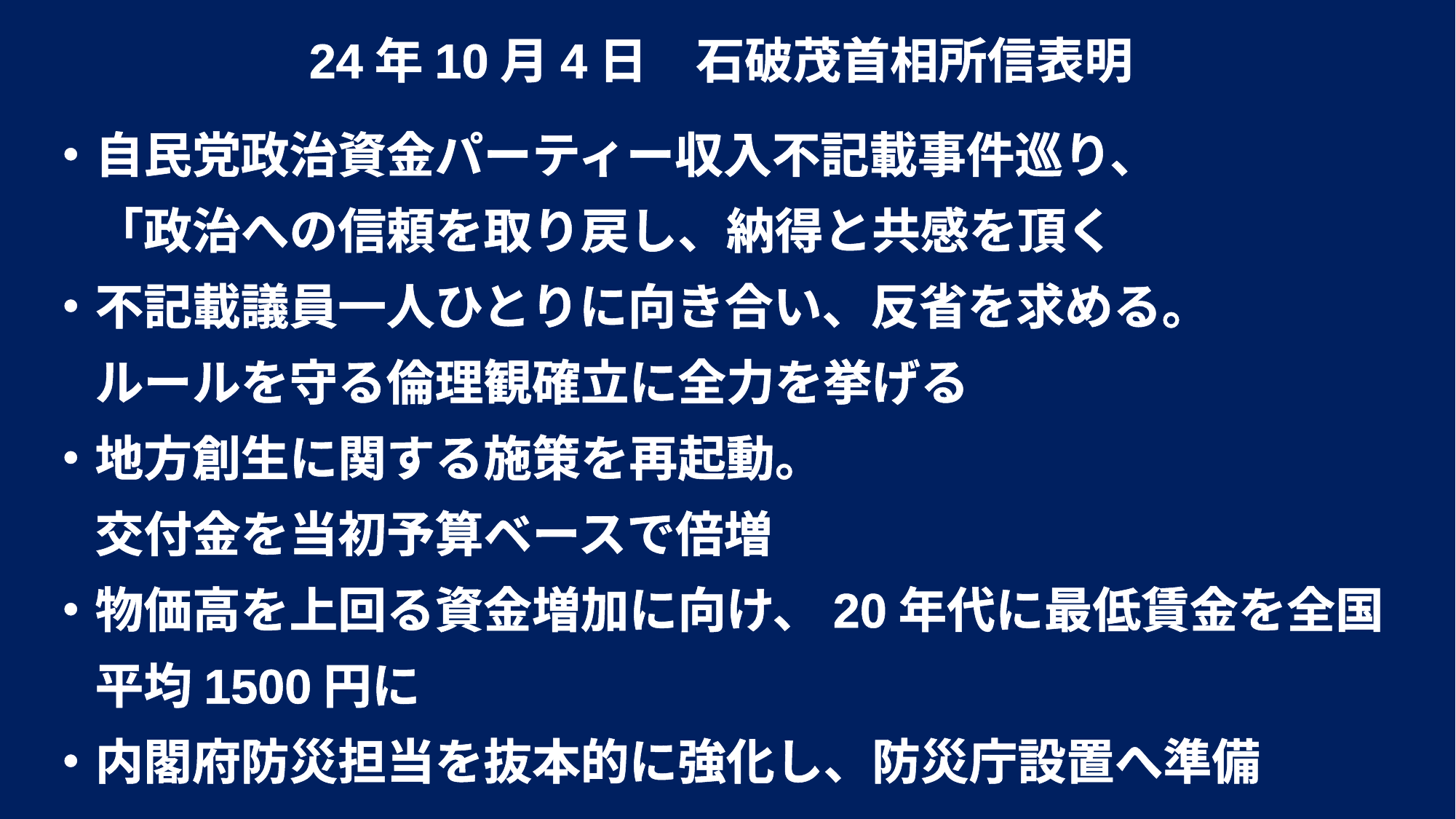

24年10月4日　石破茂首相所信表明
・自民党政治資金パーティー収入不記載事件巡り、
　「政治への信頼を取り戻し、納得と共感を頂く
・不記載議員一人ひとりに向き合い、反省を求める。
　ルールを守る倫理観確立に全力を挙げる
・地方創生に関する施策を再起動。
　交付金を当初予算ベースで倍増
・物価高を上回る資金増加に向け、20年代に最低賃金を全国
　平均1500円に
・内閣府防災担当を抜本的に強化し、防災庁設置へ準備